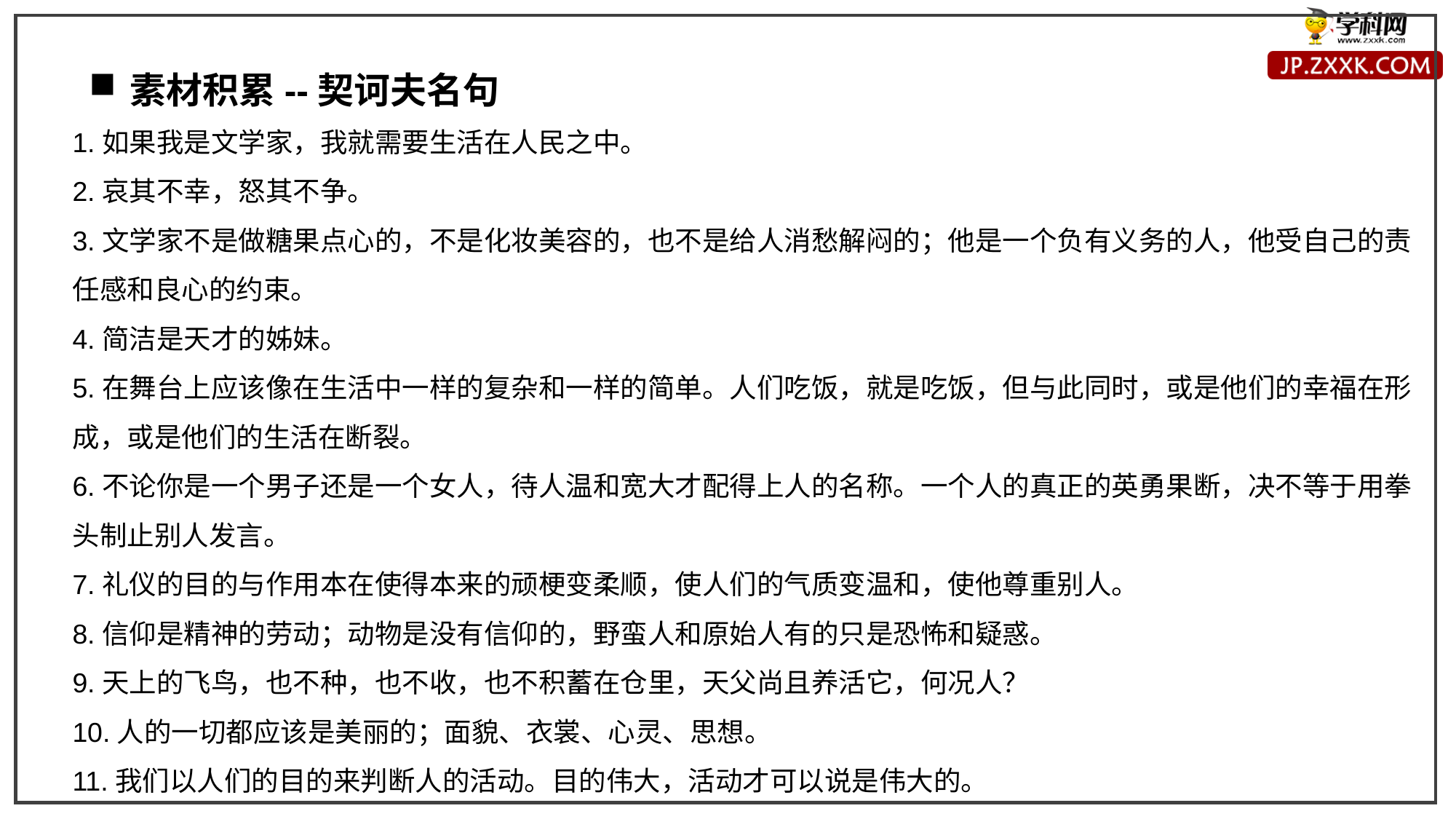

素材积累--契诃夫名句
1.如果我是文学家，我就需要生活在人民之中。
2.哀其不幸，怒其不争。
3.文学家不是做糖果点心的，不是化妆美容的，也不是给人消愁解闷的；他是一个负有义务的人，他受自己的责任感和良心的约束。
4.简洁是天才的姊妹。
5.在舞台上应该像在生活中一样的复杂和一样的简单。人们吃饭，就是吃饭，但与此同时，或是他们的幸福在形成，或是他们的生活在断裂。
6.不论你是一个男子还是一个女人，待人温和宽大才配得上人的名称。一个人的真正的英勇果断，决不等于用拳头制止别人发言。
7.礼仪的目的与作用本在使得本来的顽梗变柔顺，使人们的气质变温和，使他尊重别人。
8.信仰是精神的劳动；动物是没有信仰的，野蛮人和原始人有的只是恐怖和疑惑。
9.天上的飞鸟，也不种，也不收，也不积蓄在仓里，天父尚且养活它，何况人？
10.人的一切都应该是美丽的；面貌、衣裳、心灵、思想。
11.我们以人们的目的来判断人的活动。目的伟大，活动才可以说是伟大的。